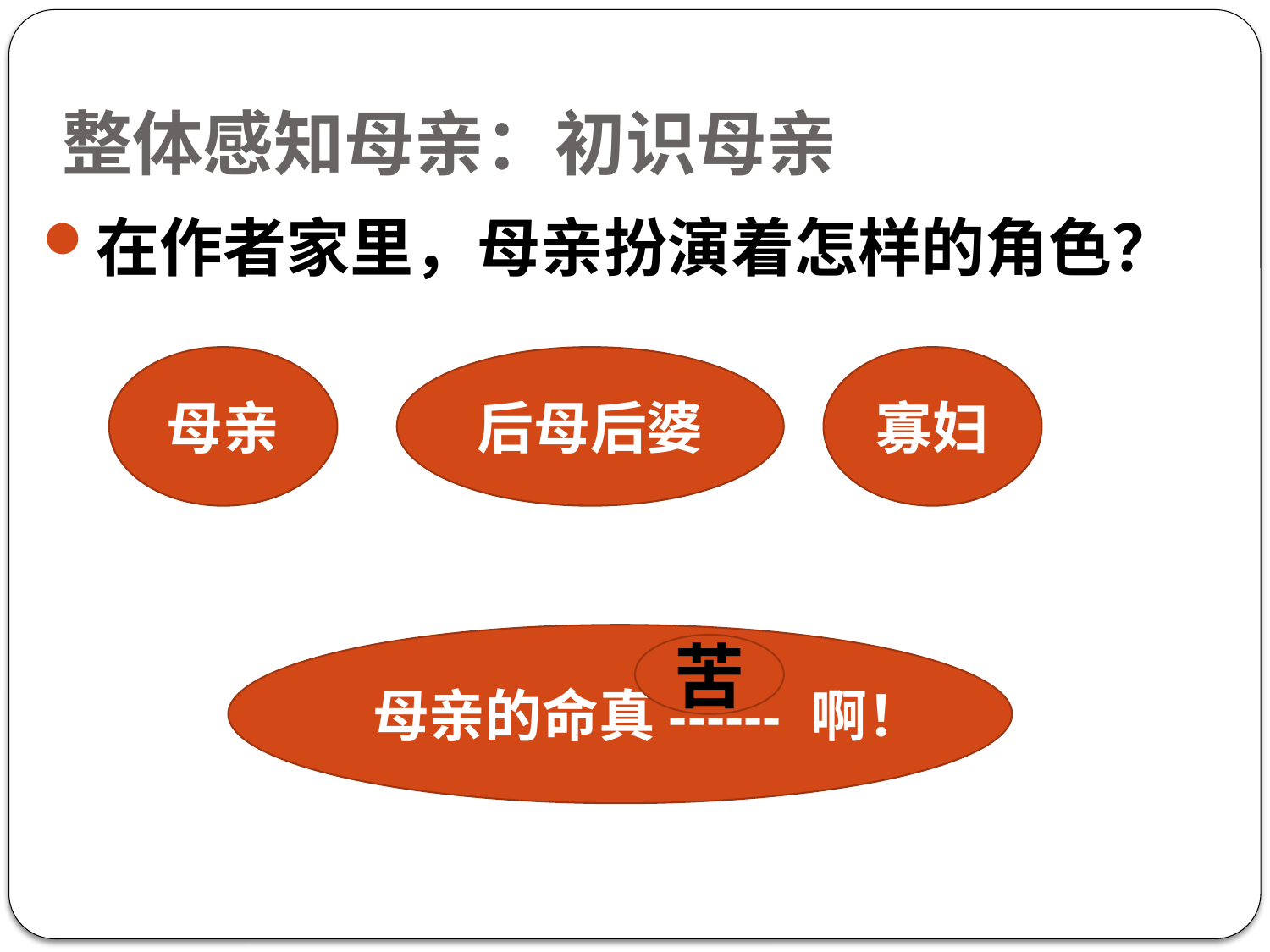

# 整体感知母亲：初识母亲
在作者家里，母亲扮演着怎样的角色？
母亲
后母后婆
寡妇
母亲的命真------ 啊！
苦